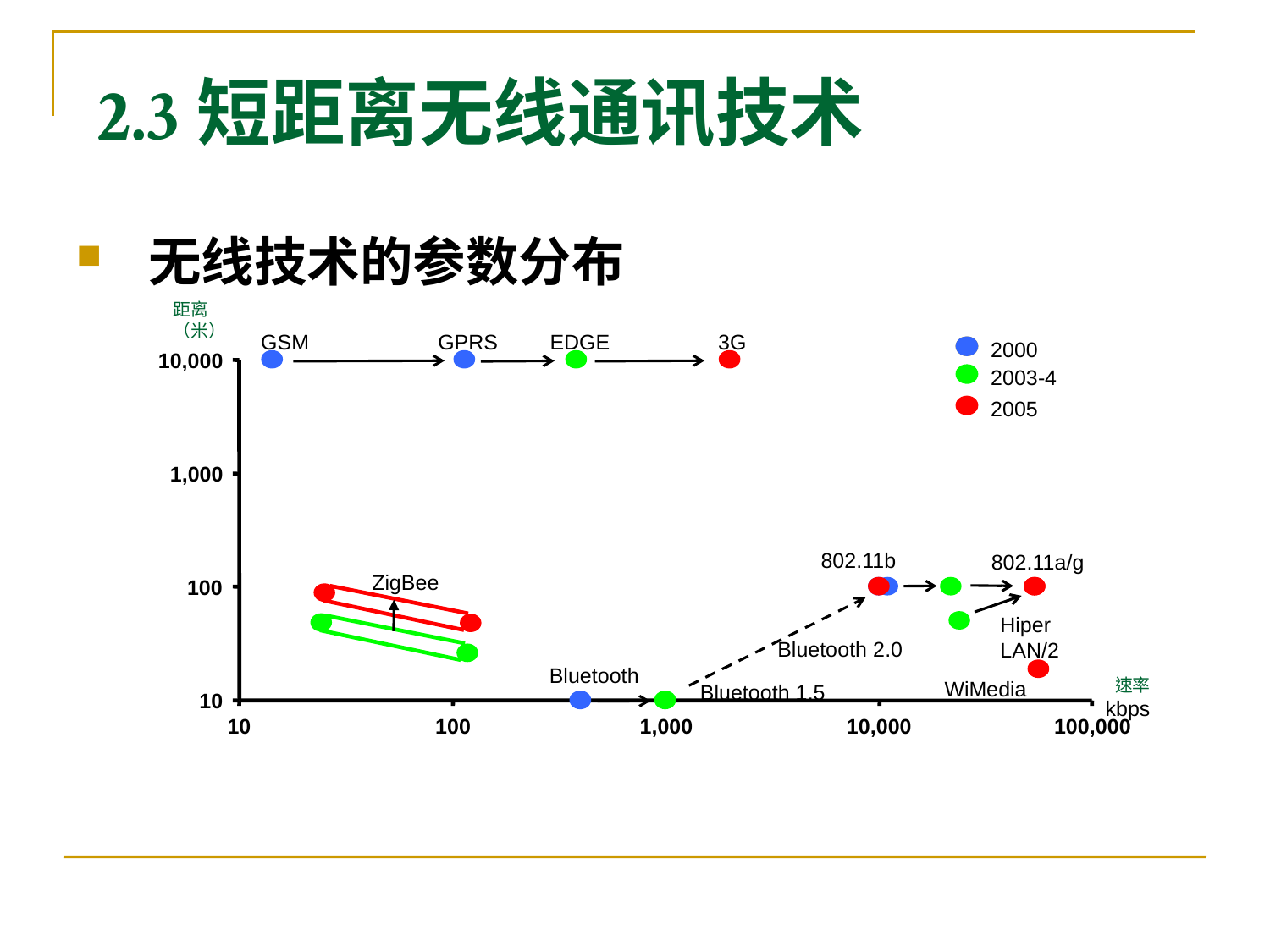

2.3短距离无线通讯技术
 无线技术的参数分布
距离（米）
GSM
GPRS
EDGE
3G
2000

10,000

2003-4

2005

1,000

802.11b
802.11a/g
ZigBee
100

Hiper
LAN/2

Bluetooth 2.0

Bluetooth
速率
kbps
WiMedia
Bluetooth 1.5
10

10
100
1,000
10,000
100,000